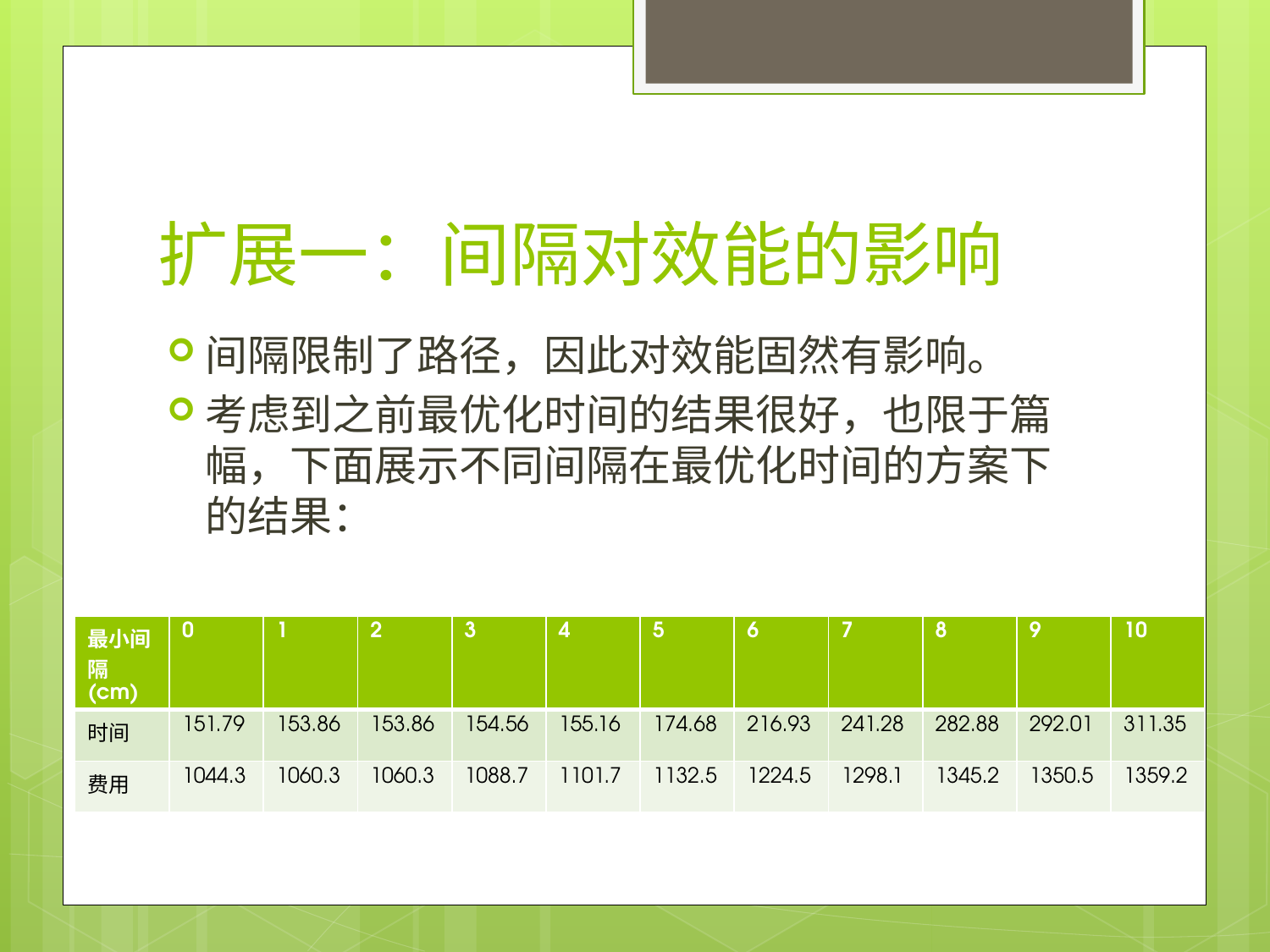

# 扩展一：间隔对效能的影响
间隔限制了路径，因此对效能固然有影响。
考虑到之前最优化时间的结果很好，也限于篇幅，下面展示不同间隔在最优化时间的方案下的结果：

| 最小间隔(cm) | 0 | 1 | 2 | 3 | 4 | 5 | 6 | 7 | 8 | 9 | 10 |
| --- | --- | --- | --- | --- | --- | --- | --- | --- | --- | --- | --- |
| 时间 | 151.79 | 153.86 | 153.86 | 154.56 | 155.16 | 174.68 | 216.93 | 241.28 | 282.88 | 292.01 | 311.35 |
| 费用 | 1044.3 | 1060.3 | 1060.3 | 1088.7 | 1101.7 | 1132.5 | 1224.5 | 1298.1 | 1345.2 | 1350.5 | 1359.2 |